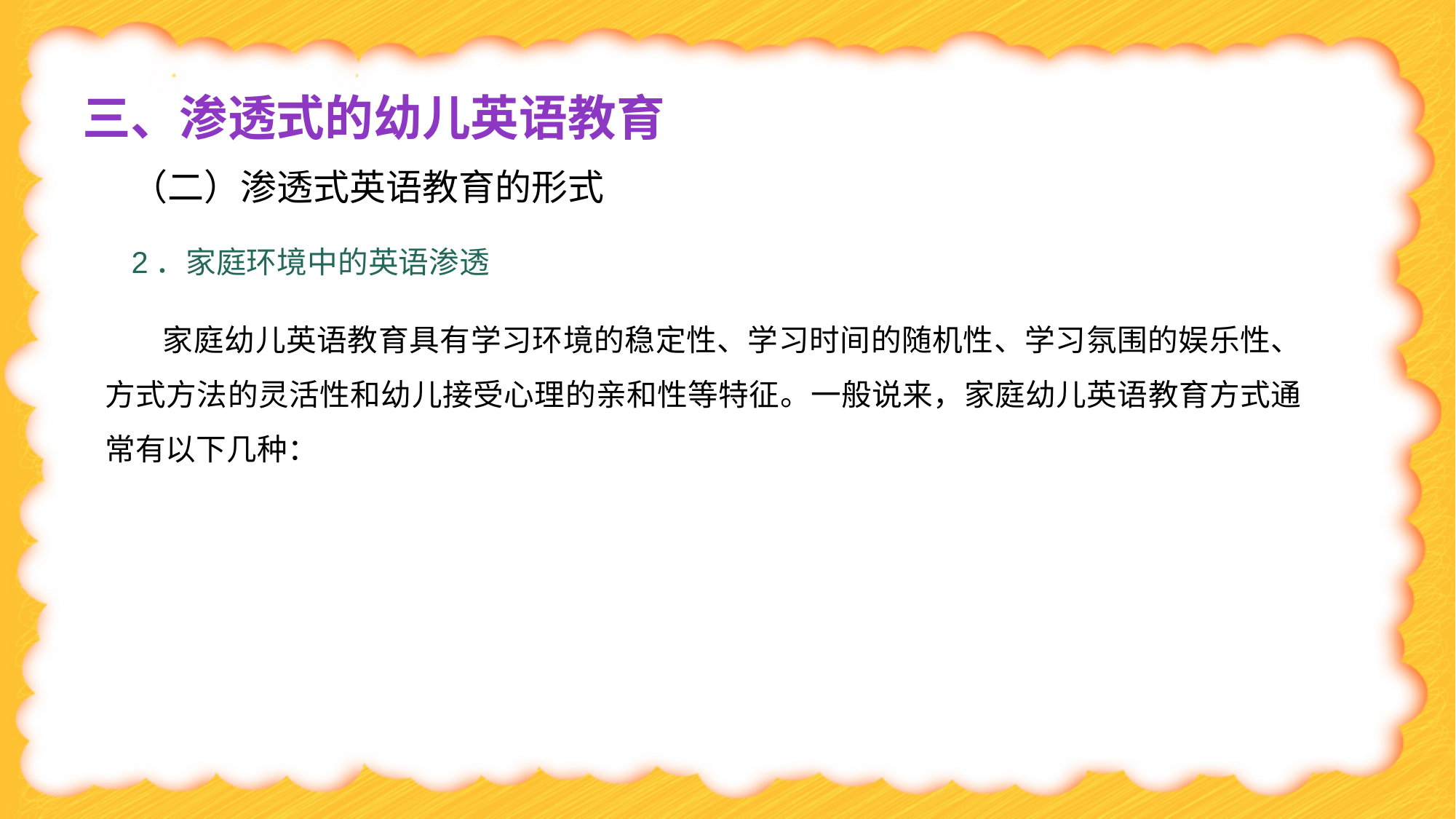

三、渗透式的幼儿英语教育

（二）渗透式英语教育的形式
2．家庭环境中的英语渗透
       家庭幼儿英语教育具有学习环境的稳定性、学习时间的随机性、学习氛围的娱乐性、方式方法的灵活性和幼儿接受心理的亲和性等特征。一般说来，家庭幼儿英语教育方式通常有以下几种：